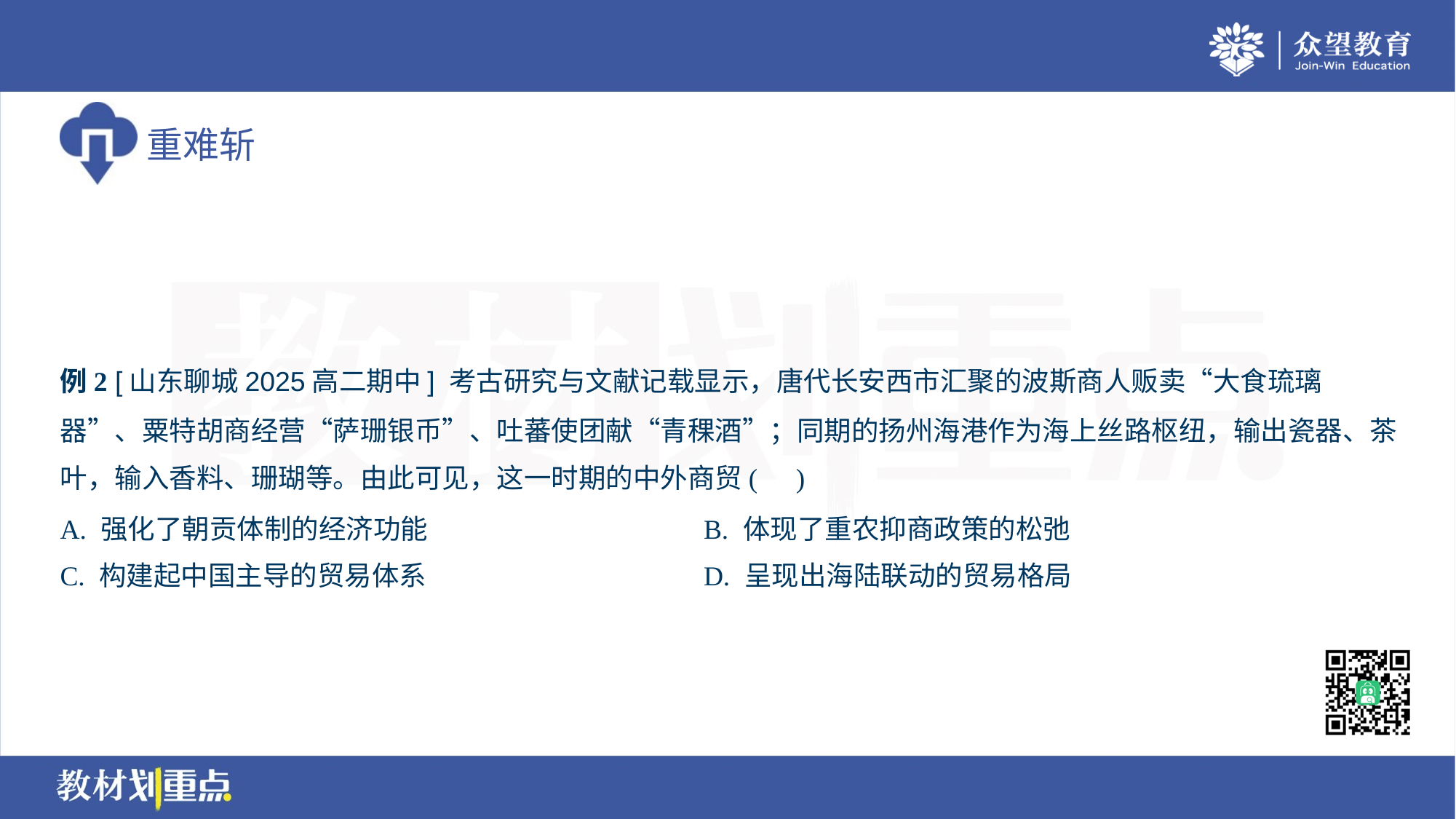

例2 [山东聊城2025高二期中] 考古研究与文献记载显示，唐代长安西市汇聚的波斯商人贩卖“大食琉璃
器”、粟特胡商经营“萨珊银币”、吐蕃使团献“青稞酒”；同期的扬州海港作为海上丝路枢纽，输出瓷器、茶
叶，输入香料、珊瑚等。由此可见，这一时期的中外商贸(     )
A. 强化了朝贡体制的经济功能	B. 体现了重农抑商政策的松弛
C. 构建起中国主导的贸易体系	D. 呈现出海陆联动的贸易格局